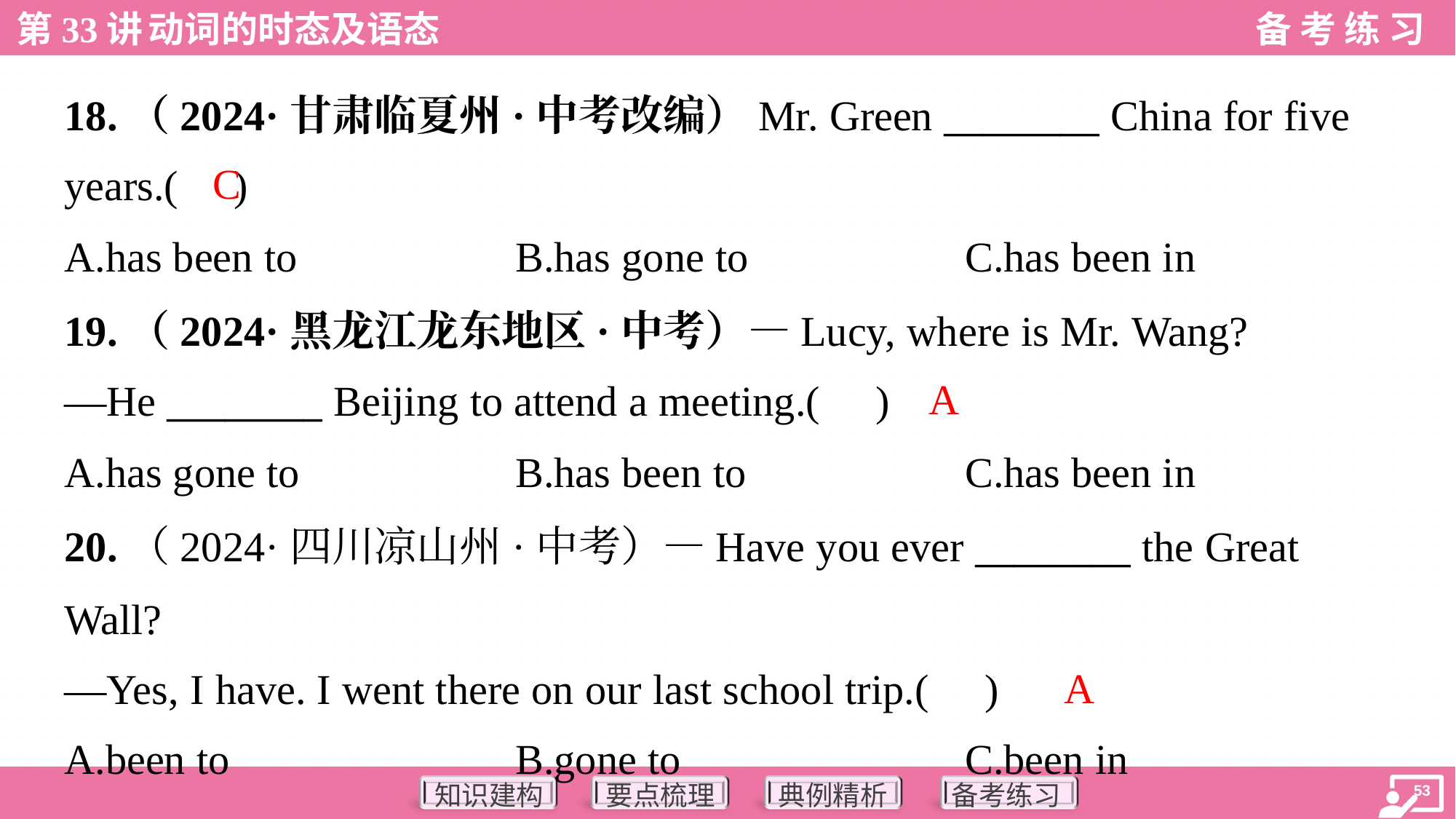

18.（2024·甘肃临夏州·中考改编）Mr. Green ________ China for five
years.(     )
C
A.has been to	B.has gone to	C.has been in
19.（2024·黑龙江龙东地区·中考）—Lucy, where is Mr. Wang?
—Hе ________ Beijing to attend a meeting.(     )
A
A.has gone to	B.has been to	C.has been in
20.（2024·四川凉山州·中考）—Have you ever ________ the Great
Wall?
—Yes, I have. I went there on our last school trip.(     )
A
A.been to	B.gone to	C.been in